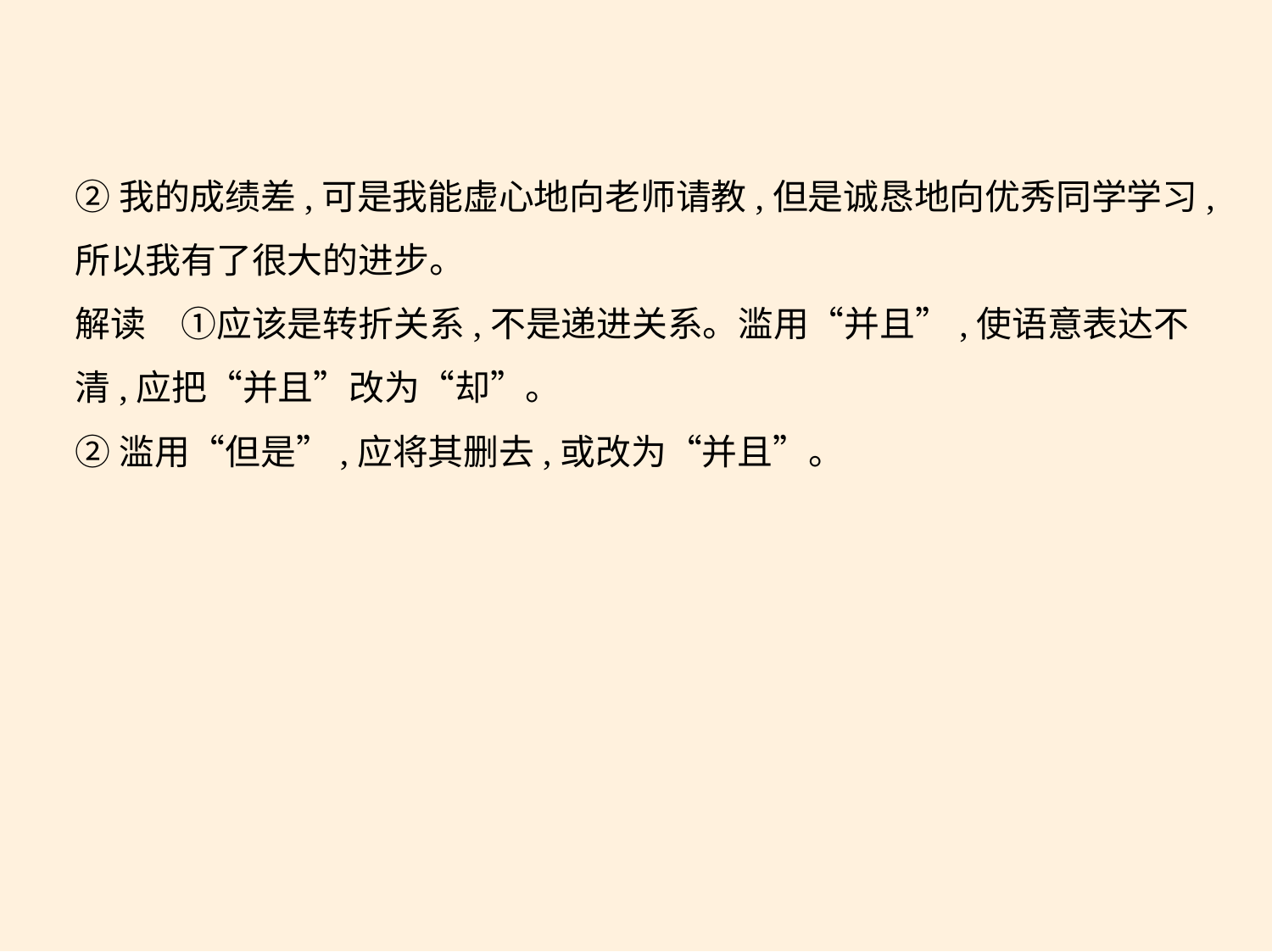

②我的成绩差,可是我能虚心地向老师请教,但是诚恳地向优秀同学学习,
所以我有了很大的进步。
解读　①应该是转折关系,不是递进关系。滥用“并且”,使语意表达不
清,应把“并且”改为“却”。
②滥用“但是”,应将其删去,或改为“并且”。